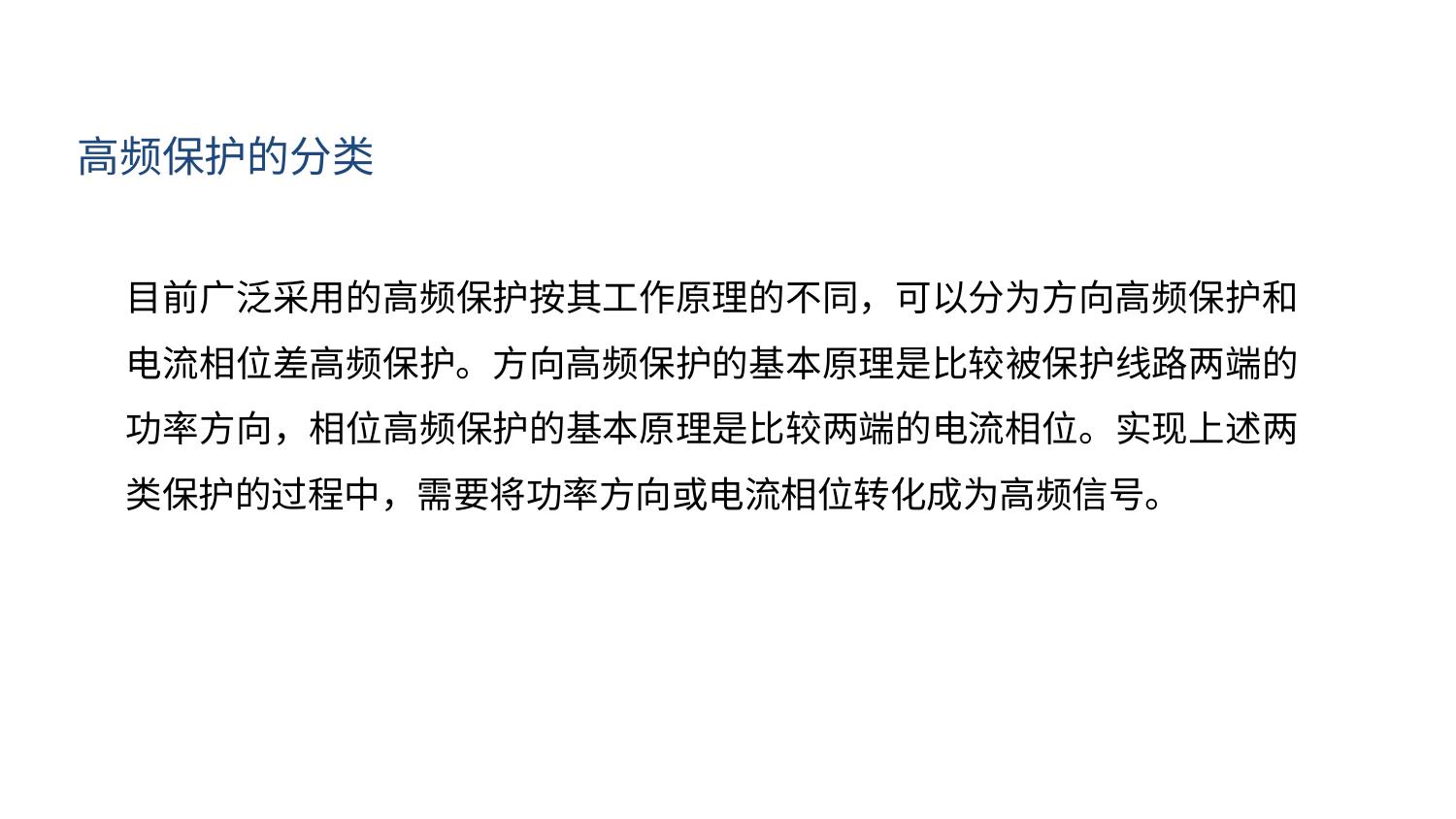

高频保护的分类
目前广泛采用的高频保护按其工作原理的不同，可以分为方向高频保护和电流相位差高频保护。方向高频保护的基本原理是比较被保护线路两端的功率方向，相位高频保护的基本原理是比较两端的电流相位。实现上述两类保护的过程中，需要将功率方向或电流相位转化成为高频信号。